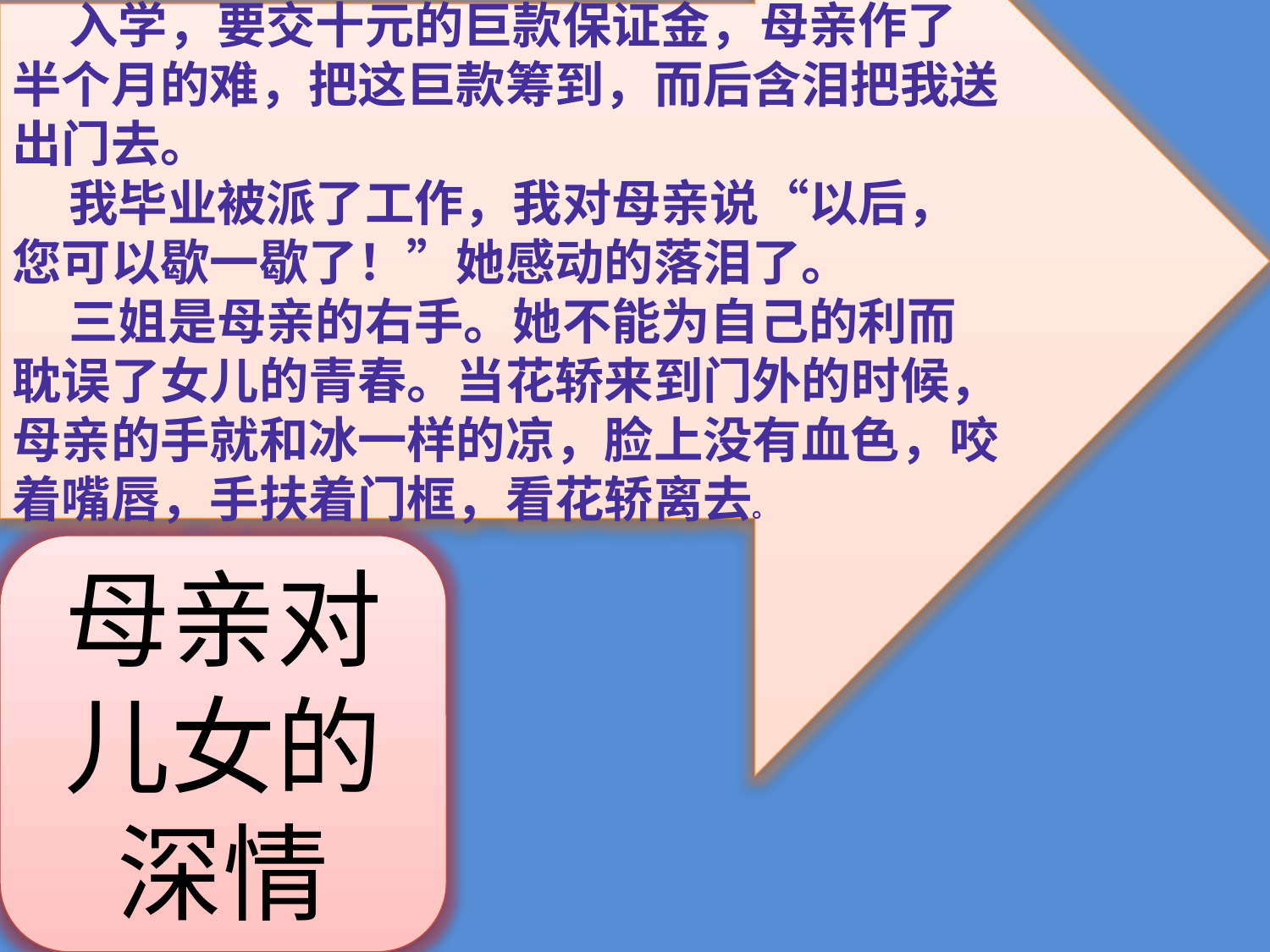

入学，要交十元的巨款保证金，母亲作了半个月的难，把这巨款筹到，而后含泪把我送出门去。
    我毕业被派了工作，我对母亲说“以后，您可以歇一歇了！”她感动的落泪了。
    三姐是母亲的右手。她不能为自己的利而耽误了女儿的青春。当花轿来到门外的时候，母亲的手就和冰一样的凉，脸上没有血色，咬着嘴唇，手扶着门框，看花轿离去。
母亲对儿女的深情